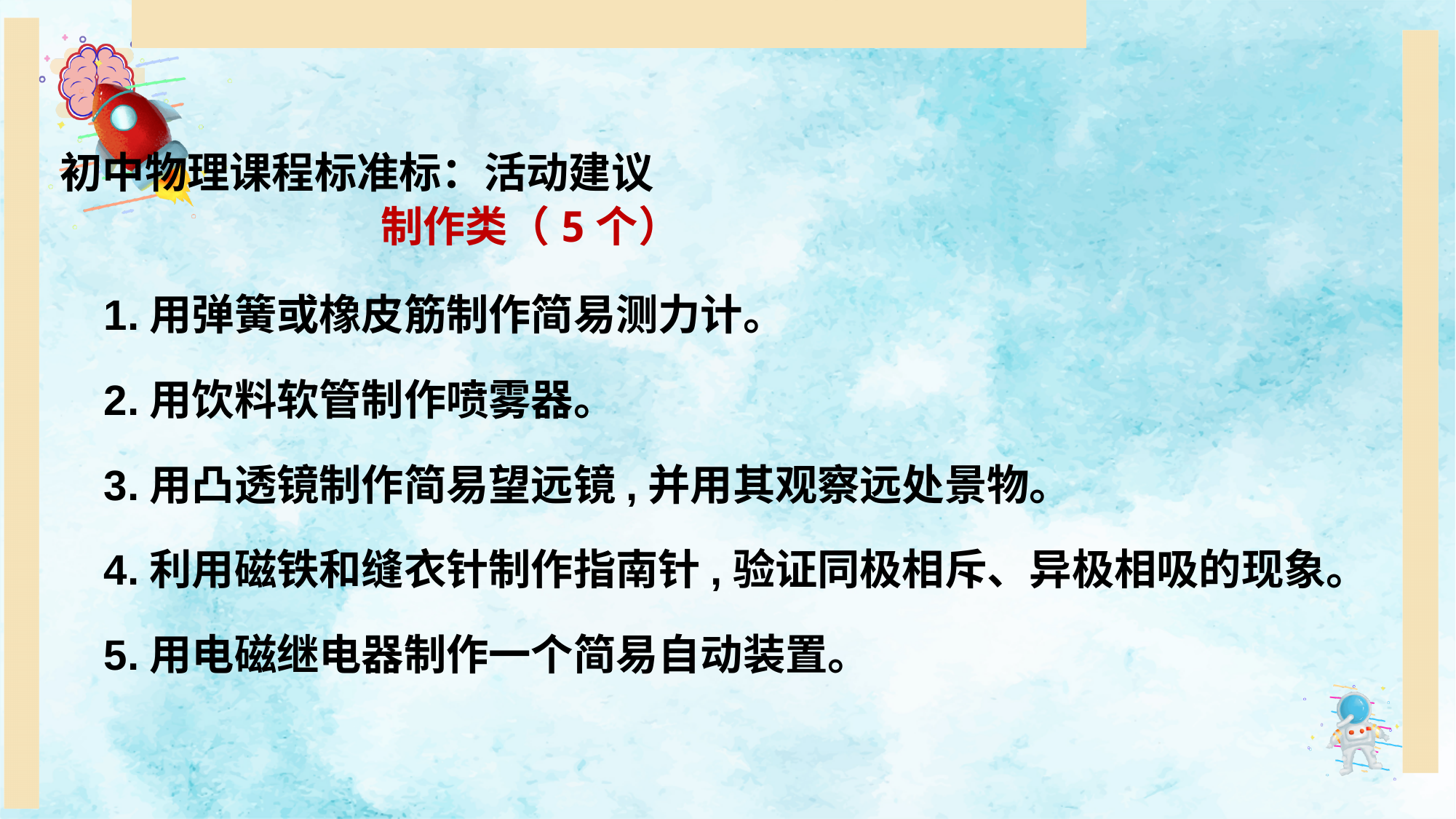

初中物理课程标准标：活动建议
制作类（5个）
1.用弹簧或橡皮筋制作简易测力计。
2.用饮料软管制作喷雾器。
3.用凸透镜制作简易望远镜,并用其观察远处景物。
4.利用磁铁和缝衣针制作指南针,验证同极相斥、异极相吸的现象。
5.用电磁继电器制作一个简易自动装置。